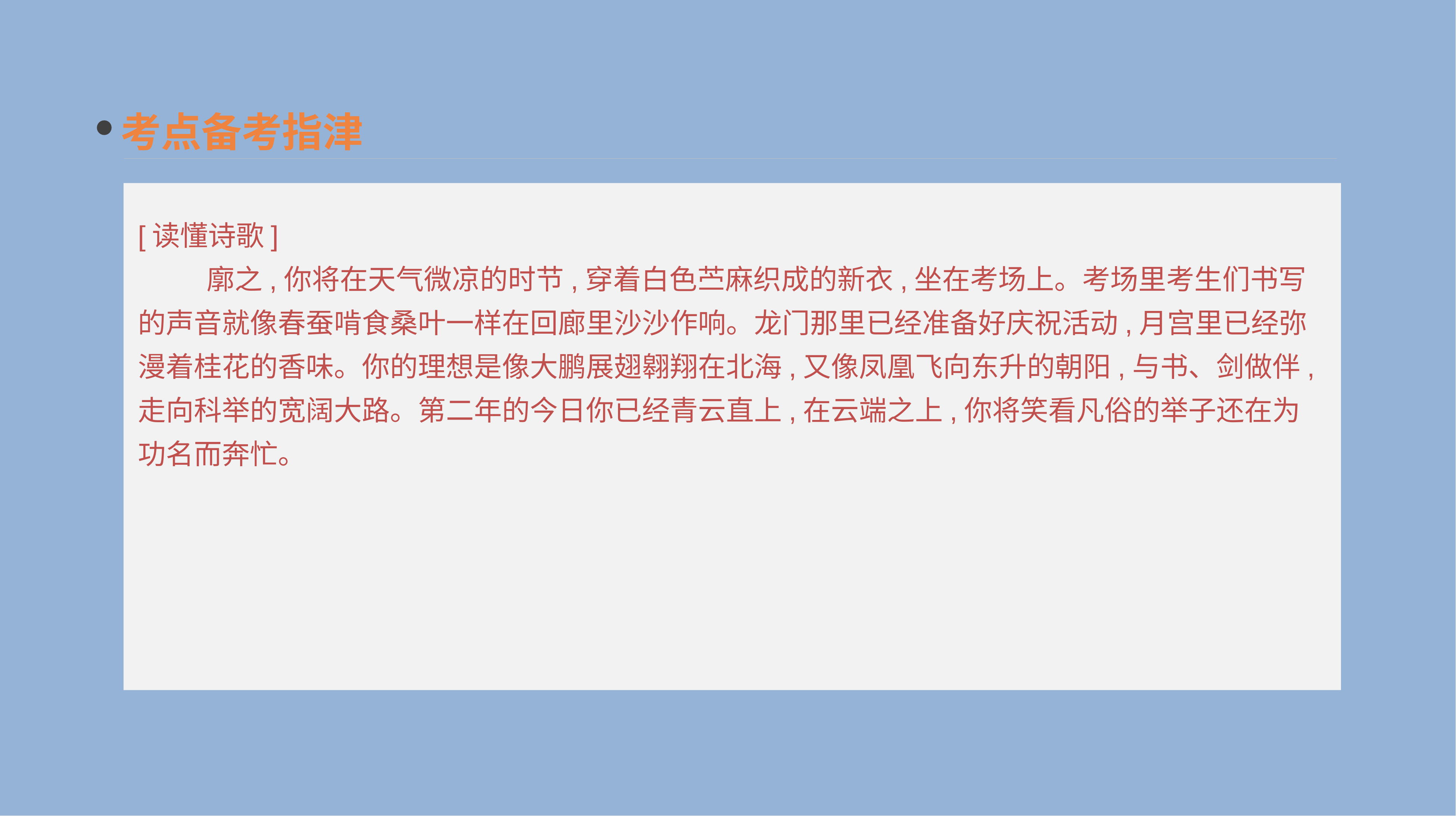

考点备考指津

[读懂诗歌]
 　　廓之,你将在天气微凉的时节,穿着白色苎麻织成的新衣,坐在考场上。考场里考生们书写的声音就像春蚕啃食桑叶一样在回廊里沙沙作响。龙门那里已经准备好庆祝活动,月宫里已经弥漫着桂花的香味。你的理想是像大鹏展翅翱翔在北海,又像凤凰飞向东升的朝阳,与书、剑做伴,走向科举的宽阔大路。第二年的今日你已经青云直上,在云端之上,你将笑看凡俗的举子还在为功名而奔忙。